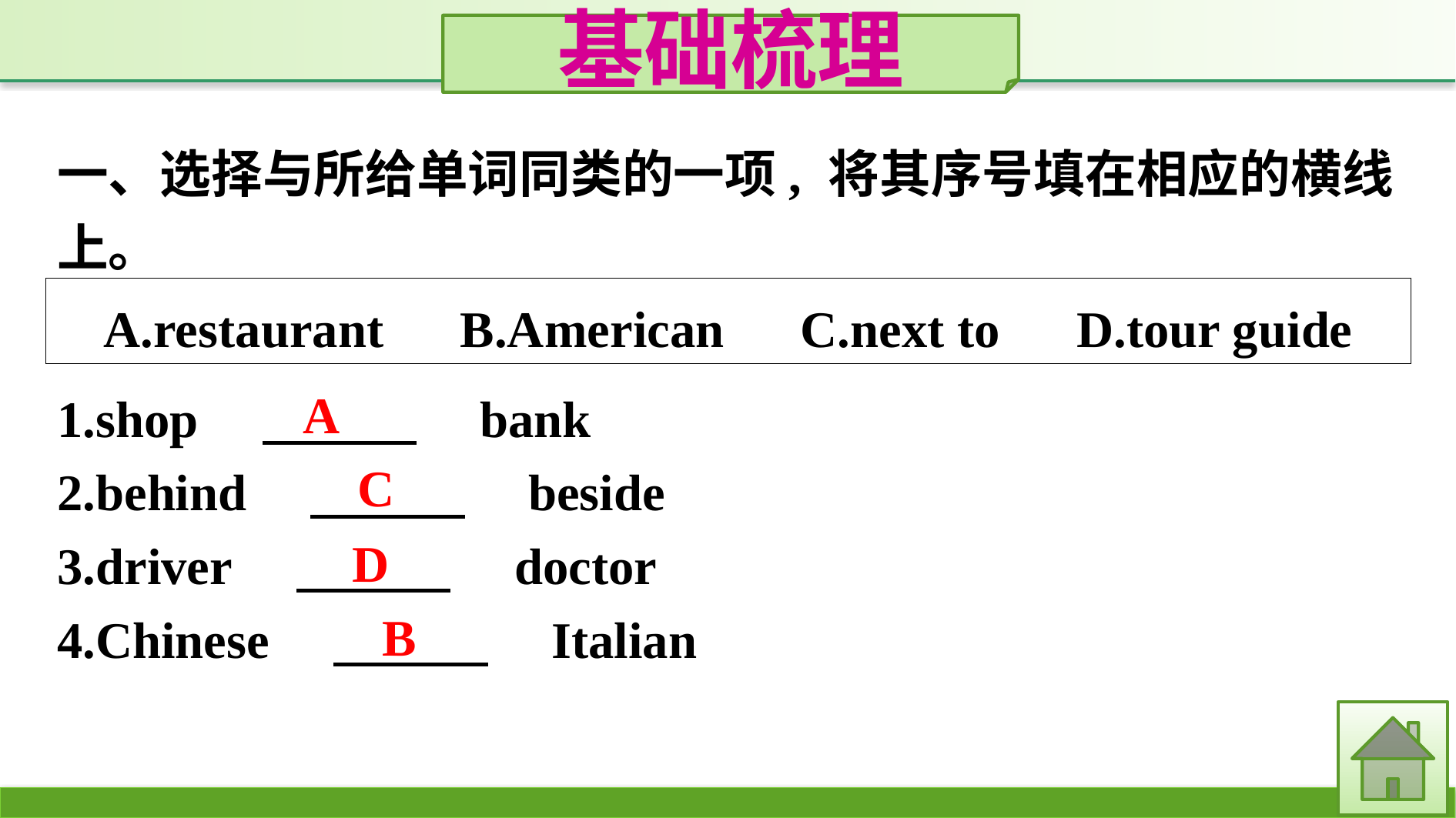

基础梳理
一、选择与所给单词同类的一项, 将其序号填在相应的横线上。
A.restaurant　B.American　C.next to　D.tour guide
1.shop　　　　　bank
2.behind　　　　　beside
3.driver　　　　　doctor
4.Chinese　　　　　Italian
A
C
D
B